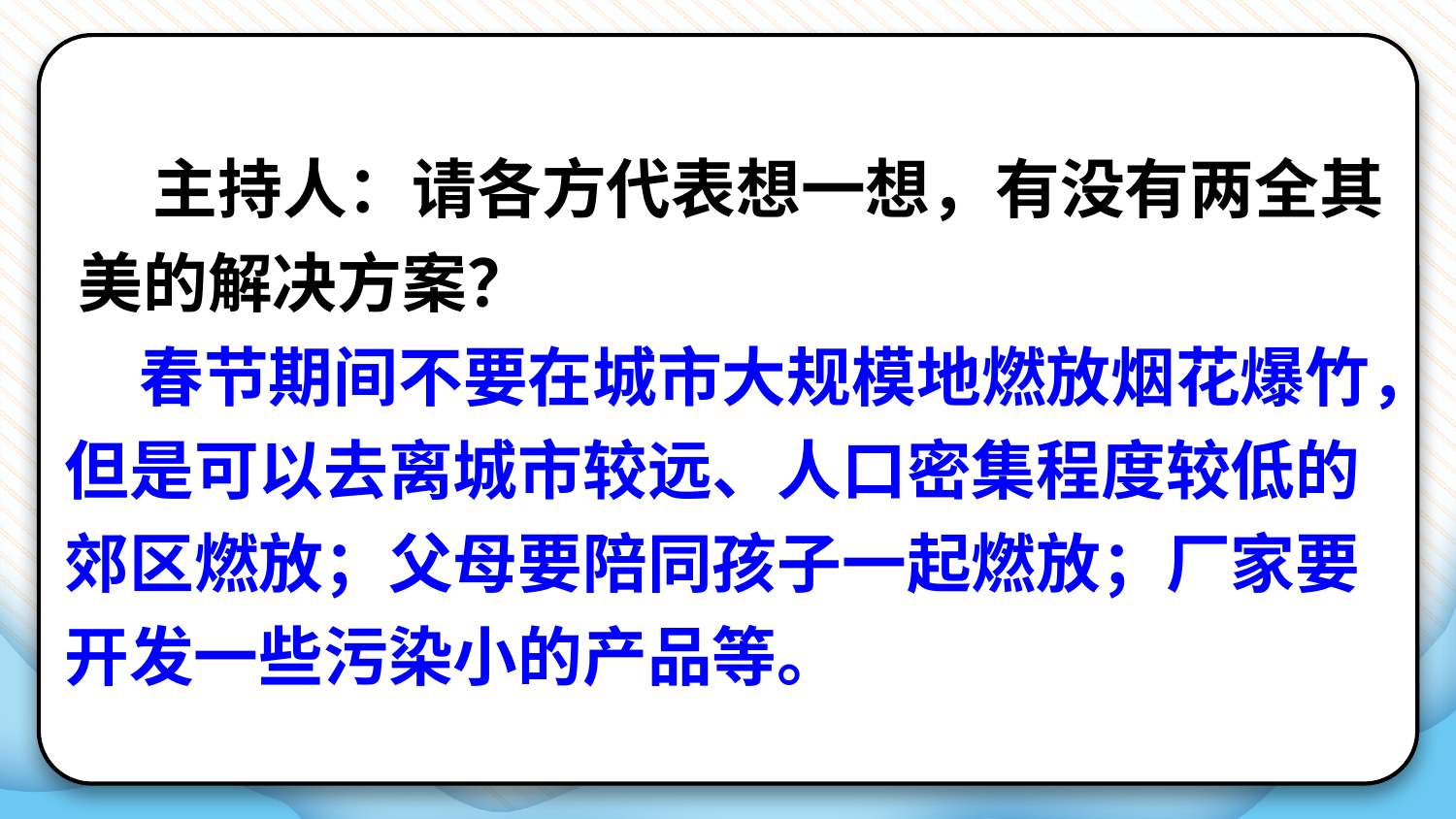

主持人：请各方代表想一想，有没有两全其美的解决方案？
    春节期间不要在城市大规模地燃放烟花爆竹，但是可以去离城市较远、人口密集程度较低的郊区燃放；父母要陪同孩子一起燃放；厂家要开发一些污染小的产品等。